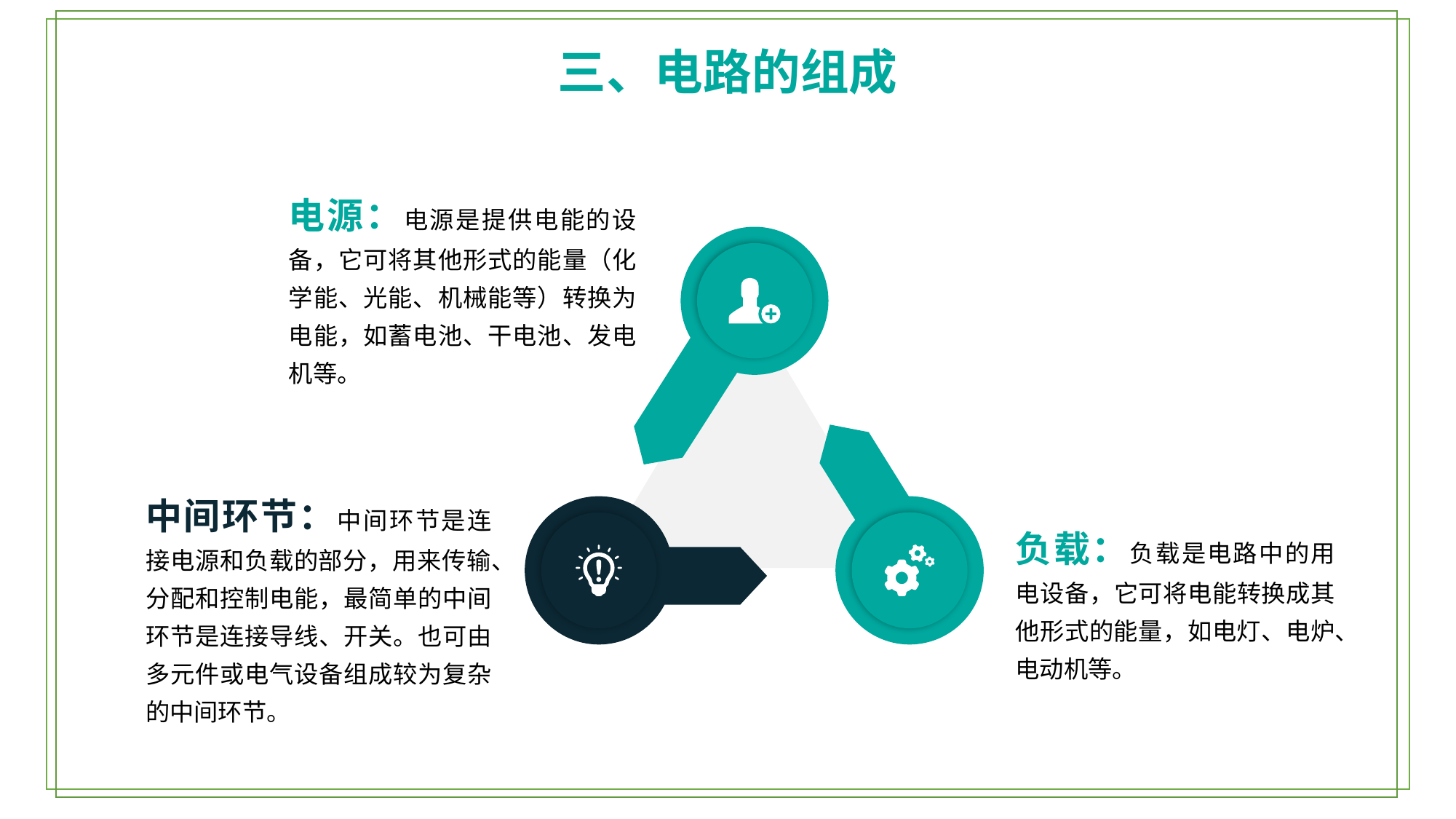

三、电路的组成
电源：电源是提供电能的设备，它可将其他形式的能量（化学能、光能、机械能等）转换为电能，如蓄电池、干电池、发电机等。

中间环节：中间环节是连接电源和负载的部分，用来传输、分配和控制电能，最简单的中间环节是连接导线、开关。也可由多元件或电气设备组成较为复杂的中间环节。
负载：负载是电路中的用电设备，它可将电能转换成其他形式的能量，如电灯、电炉、电动机等。